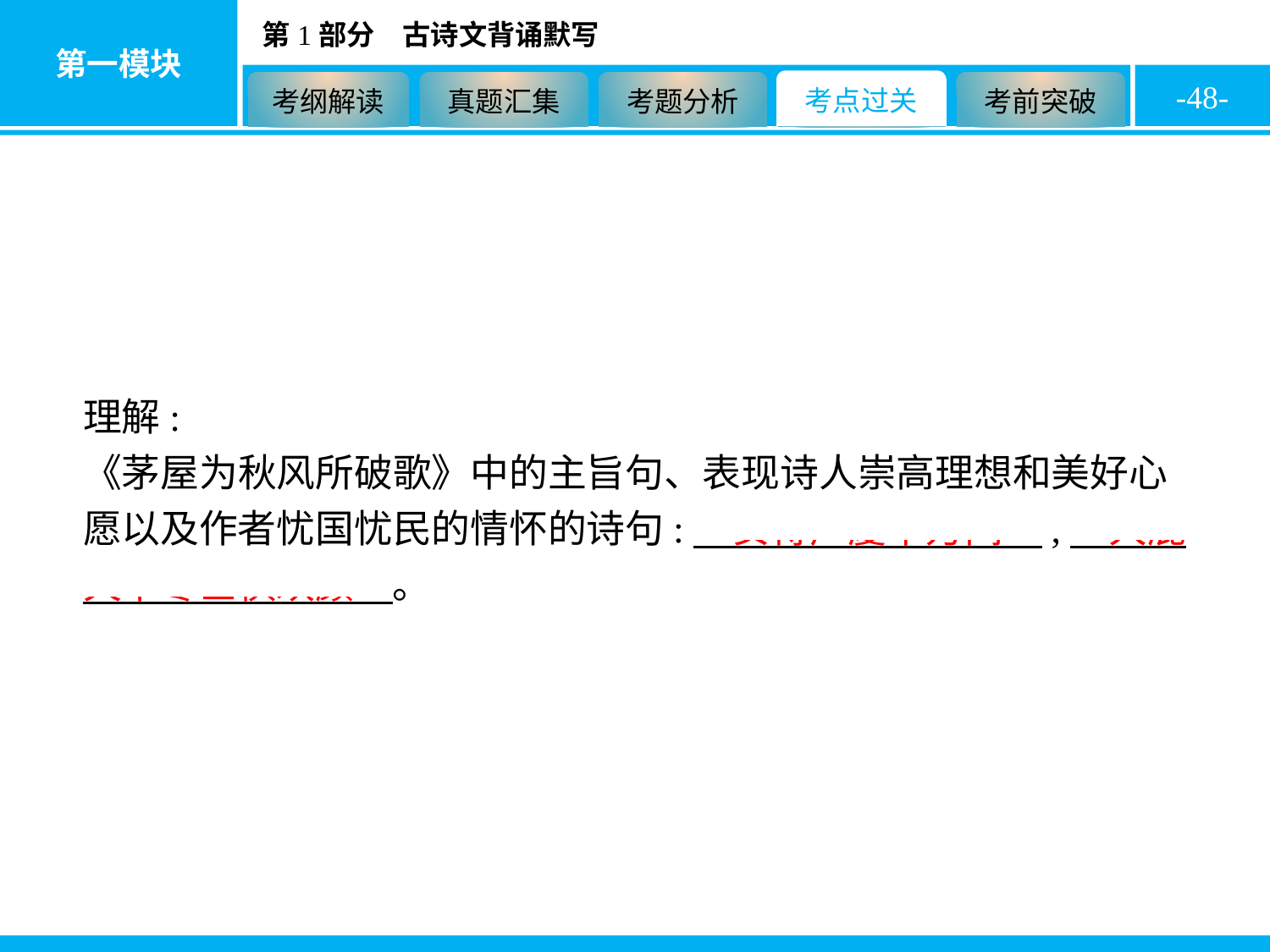

-48-
理解:
《茅屋为秋风所破歌》中的主旨句、表现诗人崇高理想和美好心愿以及作者忧国忧民的情怀的诗句:　安得广厦千万间　,　大庇天下寒士俱欢颜　。